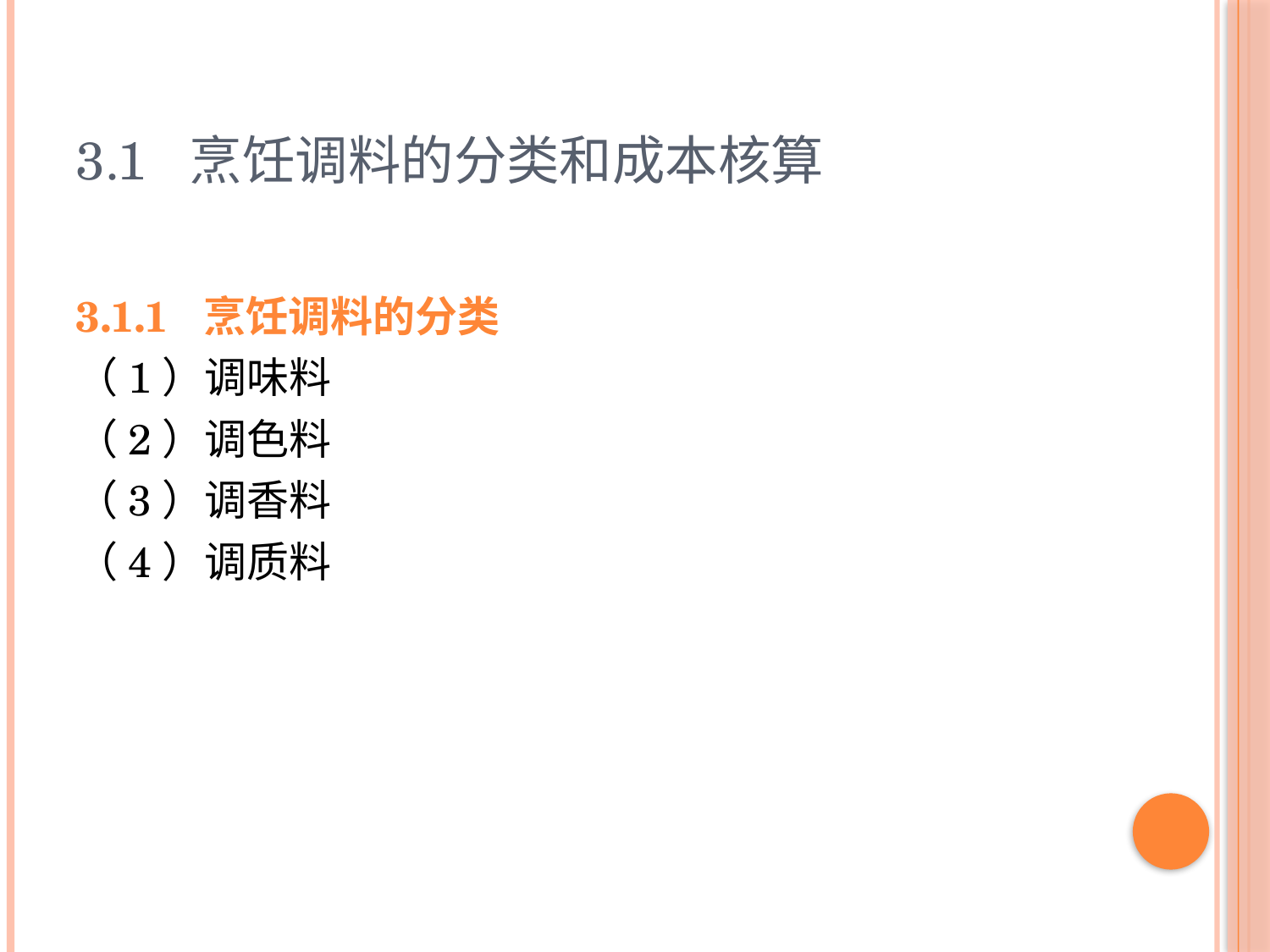

# 3.1  烹饪调料的分类和成本核算

3.1.1  烹饪调料的分类
（1）调味料
（2）调色料
（3）调香料
（4）调质料